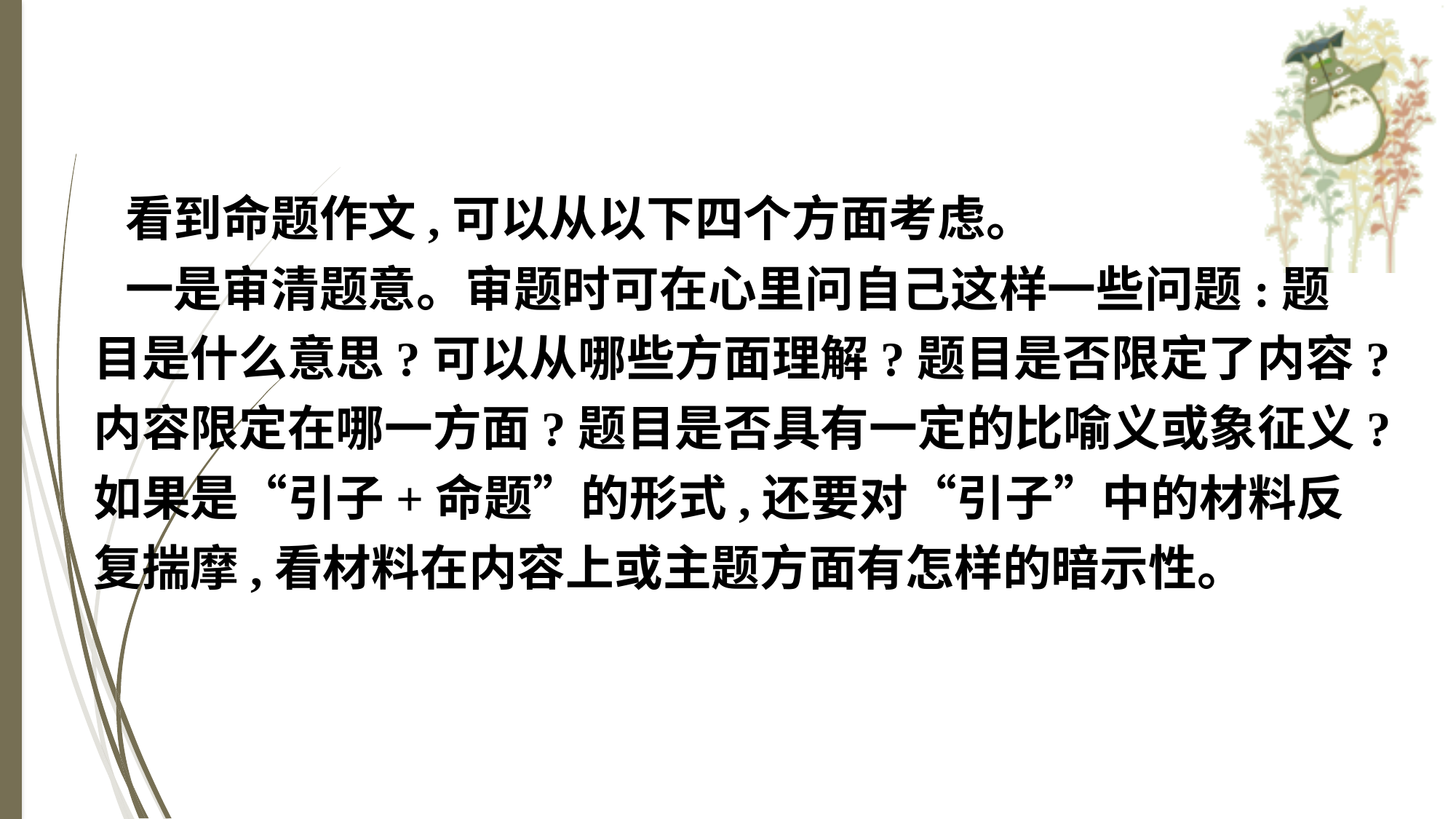

看到命题作文,可以从以下四个方面考虑。
一是审清题意。审题时可在心里问自己这样一些问题:题目是什么意思?可以从哪些方面理解?题目是否限定了内容?内容限定在哪一方面?题目是否具有一定的比喻义或象征义?如果是“引子+命题”的形式,还要对“引子”中的材料反复揣摩,看材料在内容上或主题方面有怎样的暗示性。